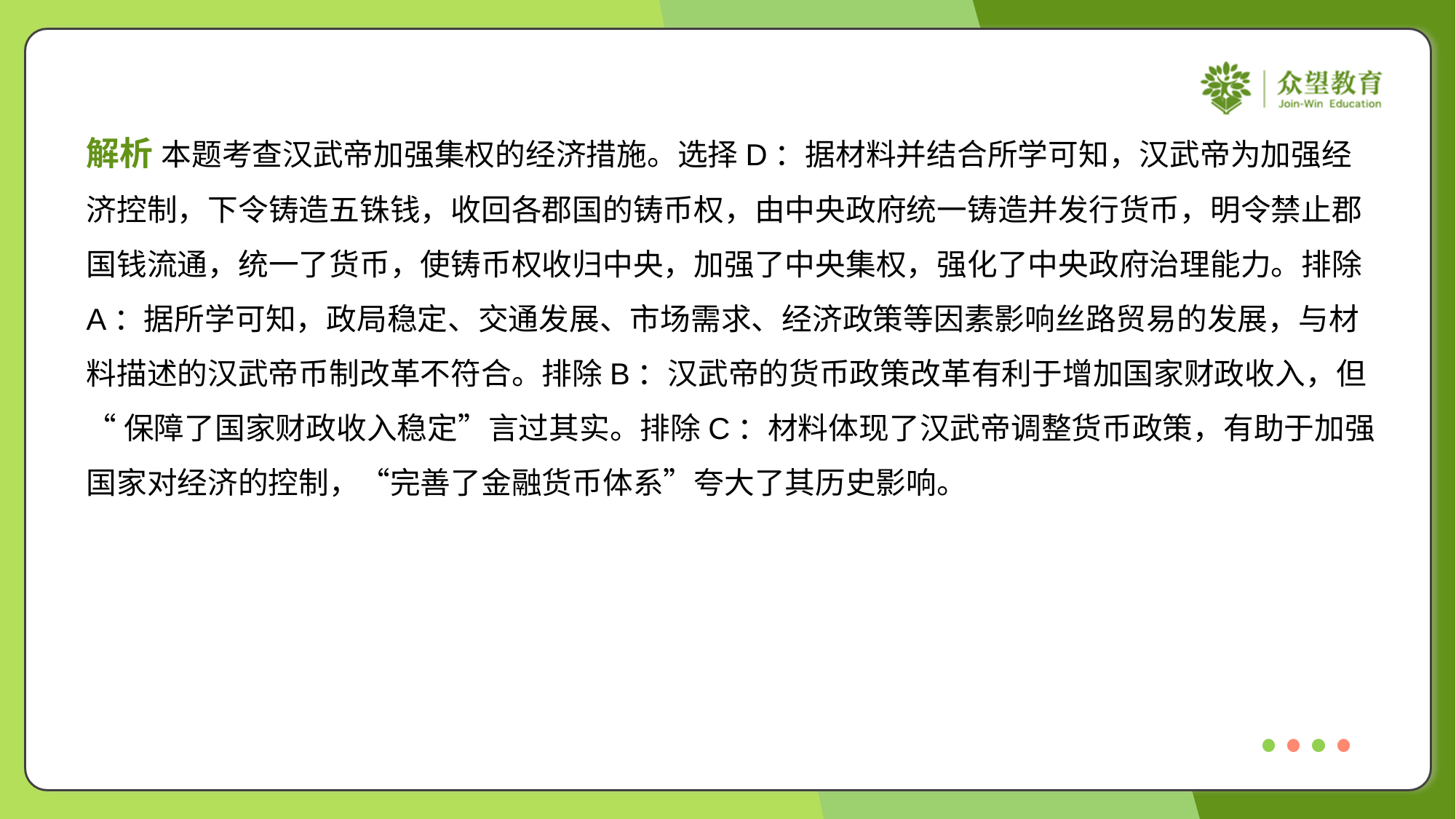

解析 本题考查汉武帝加强集权的经济措施。选择D：据材料并结合所学可知，汉武帝为加强经
济控制，下令铸造五铢钱，收回各郡国的铸币权，由中央政府统一铸造并发行货币，明令禁止郡
国钱流通，统一了货币，使铸币权收归中央，加强了中央集权，强化了中央政府治理能力。排除
A：据所学可知，政局稳定、交通发展、市场需求、经济政策等因素影响丝路贸易的发展，与材
料描述的汉武帝币制改革不符合。排除B：汉武帝的货币政策改革有利于增加国家财政收入，但
“保障了国家财政收入稳定”言过其实。排除C：材料体现了汉武帝调整货币政策，有助于加强
国家对经济的控制，“完善了金融货币体系”夸大了其历史影响。